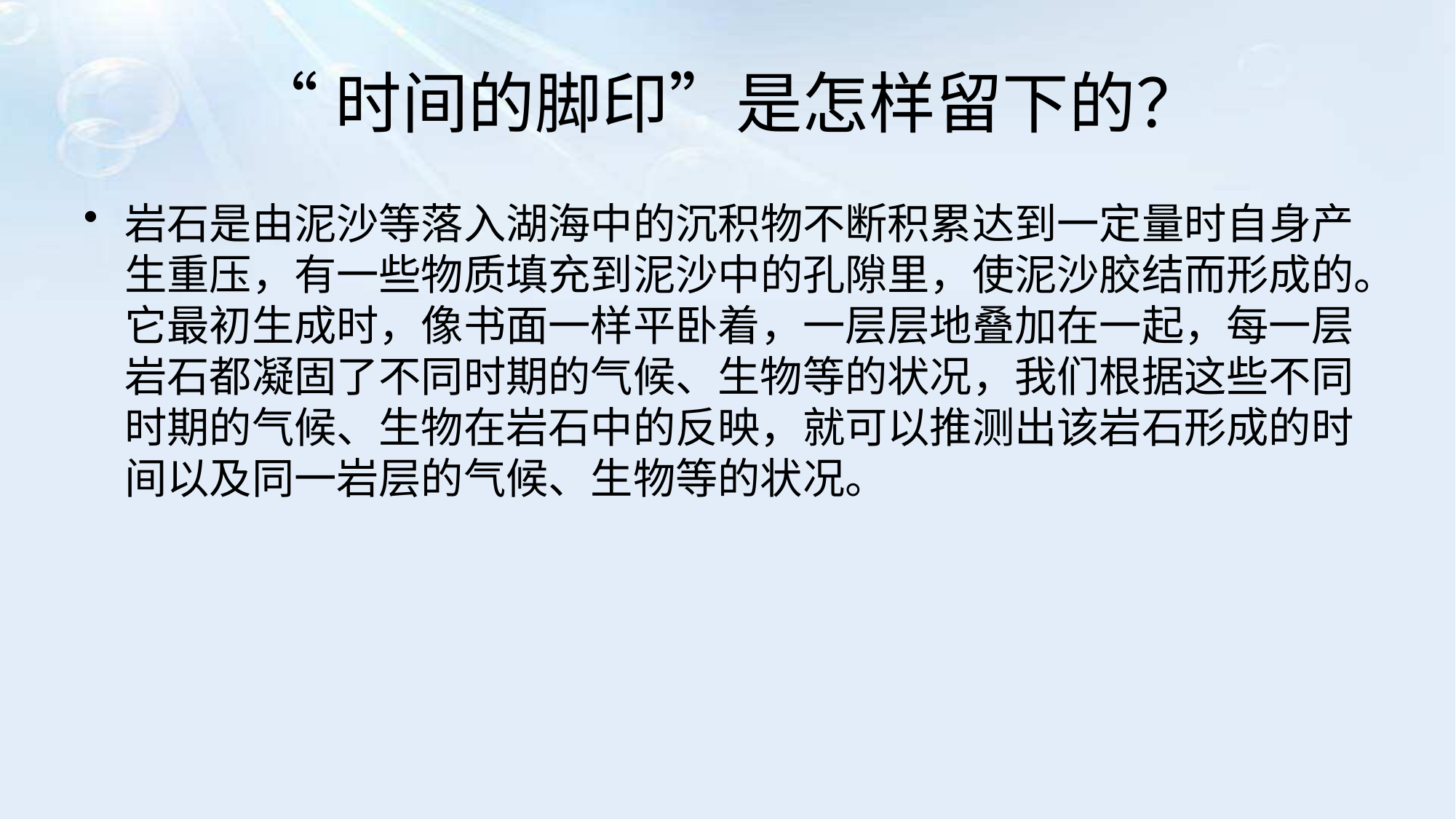

# “时间的脚印”是怎样留下的？
岩石是由泥沙等落入湖海中的沉积物不断积累达到一定量时自身产生重压，有一些物质填充到泥沙中的孔隙里，使泥沙胶结而形成的。它最初生成时，像书面一样平卧着，一层层地叠加在一起，每一层岩石都凝固了不同时期的气候、生物等的状况，我们根据这些不同时期的气候、生物在岩石中的反映，就可以推测出该岩石形成的时间以及同一岩层的气候、生物等的状况。